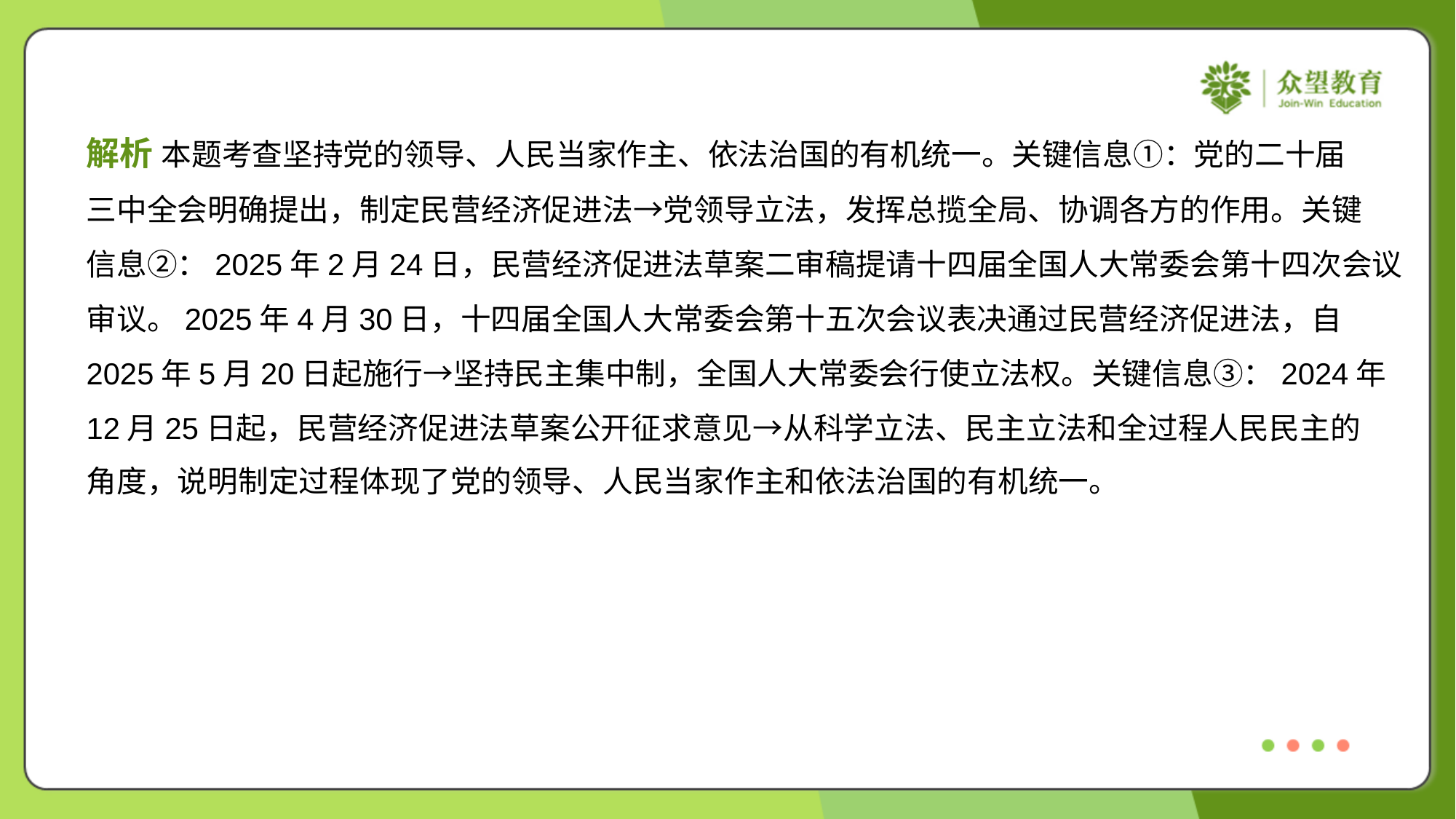

解析 本题考查坚持党的领导、人民当家作主、依法治国的有机统一。关键信息①：党的二十届
三中全会明确提出，制定民营经济促进法→党领导立法，发挥总揽全局、协调各方的作用。关键
信息②：2025年2月24日，民营经济促进法草案二审稿提请十四届全国人大常委会第十四次会议
审议。2025年4月30日，十四届全国人大常委会第十五次会议表决通过民营经济促进法，自
2025年5月20日起施行→坚持民主集中制，全国人大常委会行使立法权。关键信息③：2024年
12月25日起，民营经济促进法草案公开征求意见→从科学立法、民主立法和全过程人民民主的
角度，说明制定过程体现了党的领导、人民当家作主和依法治国的有机统一。